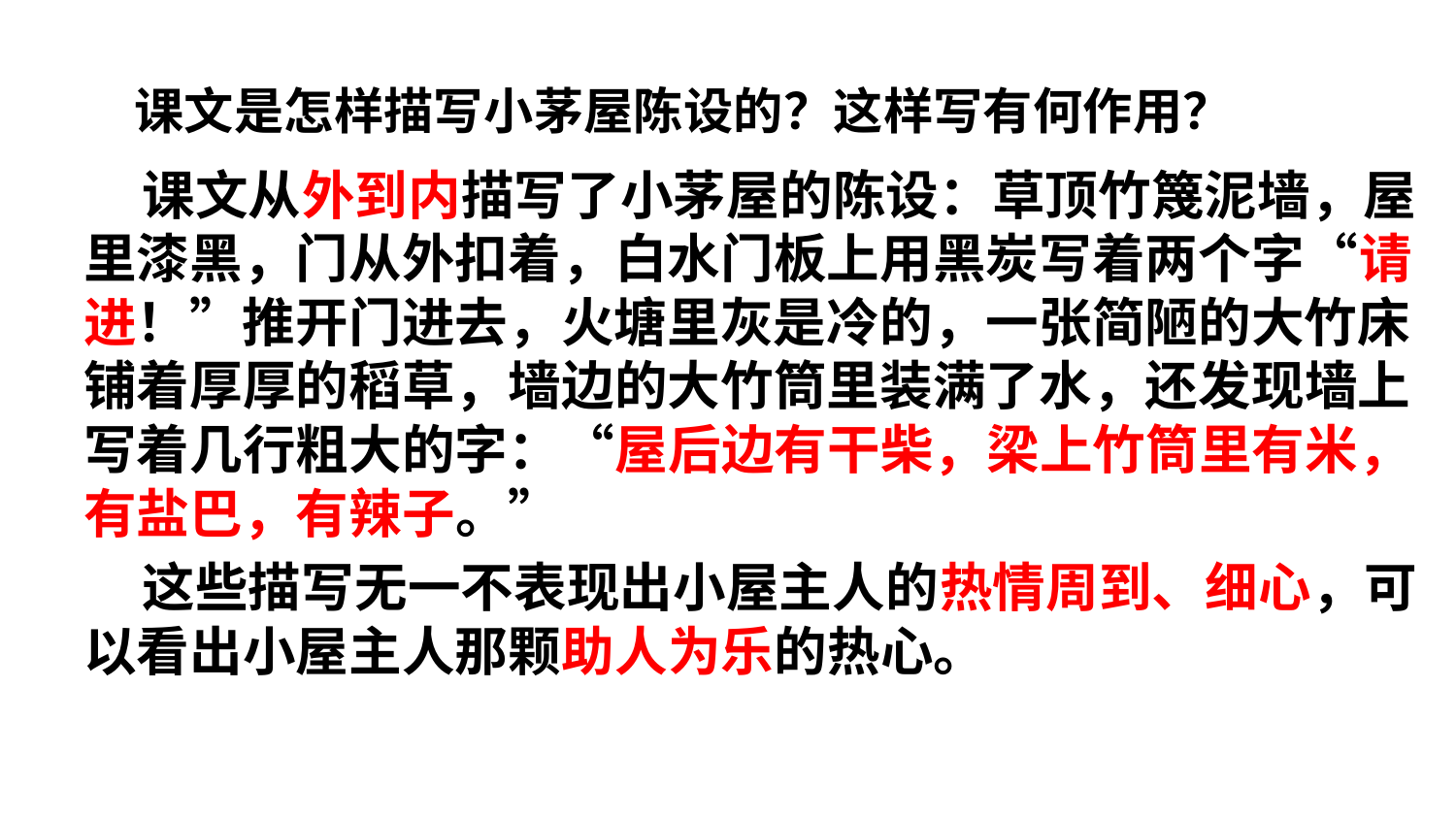

# 课文是怎样描写小茅屋陈设的？这样写有何作用？
    课文从外到内描写了小茅屋的陈设：草顶竹篾泥墙，屋里漆黑，门从外扣着，白水门板上用黑炭写着两个字“请进！”推开门进去，火塘里灰是冷的，一张简陋的大竹床铺着厚厚的稻草，墙边的大竹筒里装满了水，还发现墙上写着几行粗大的字：“屋后边有干柴，梁上竹筒里有米，有盐巴，有辣子。”
    这些描写无一不表现出小屋主人的热情周到、细心，可以看出小屋主人那颗助人为乐的热心。